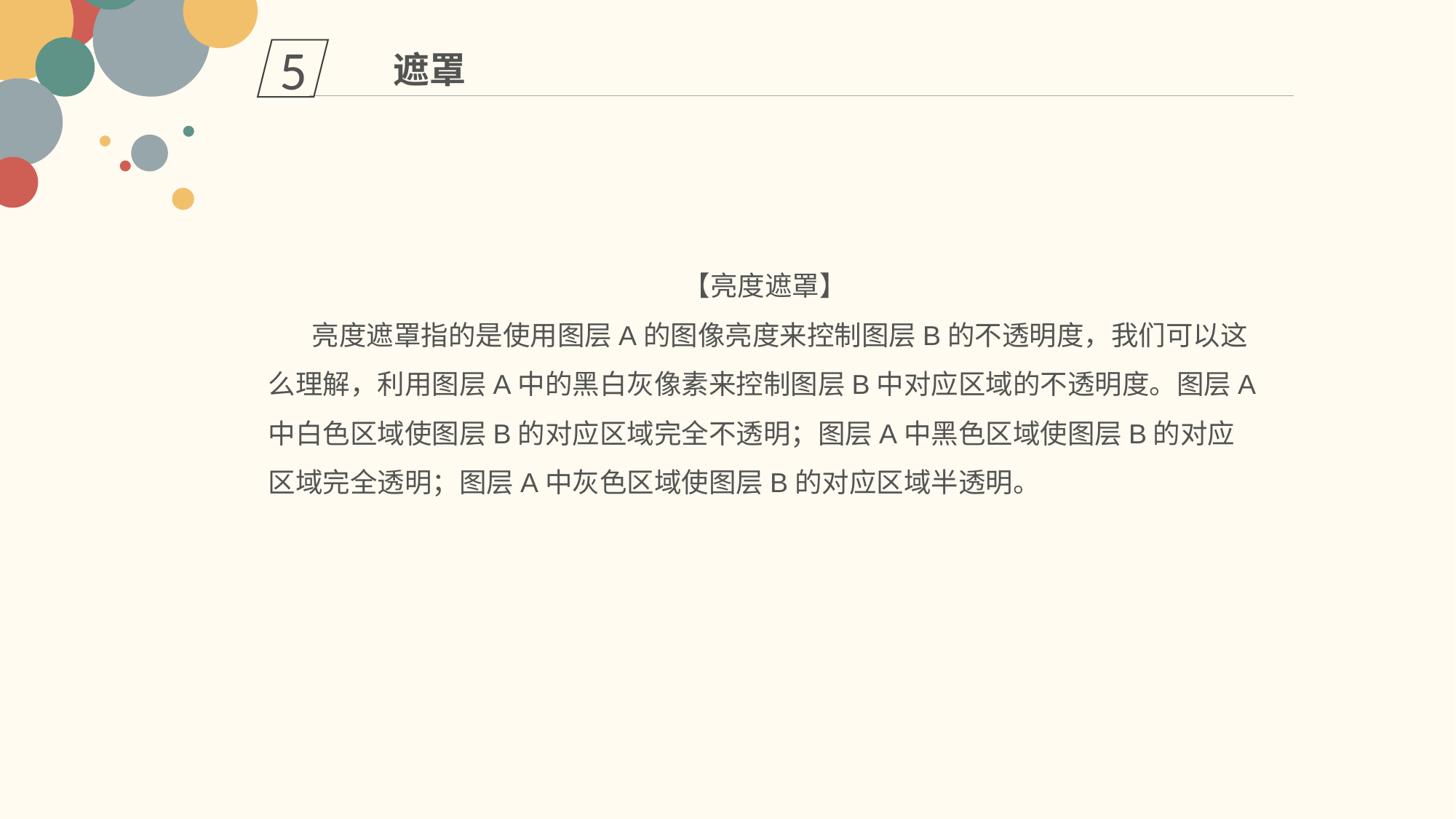

5
遮罩
【亮度遮罩】
      亮度遮罩指的是使用图层A的图像亮度来控制图层B的不透明度，我们可以这么理解，利用图层A中的黑白灰像素来控制图层B中对应区域的不透明度。图层A中白色区域使图层B的对应区域完全不透明；图层A中黑色区域使图层B的对应区域完全透明；图层A中灰色区域使图层B的对应区域半透明。